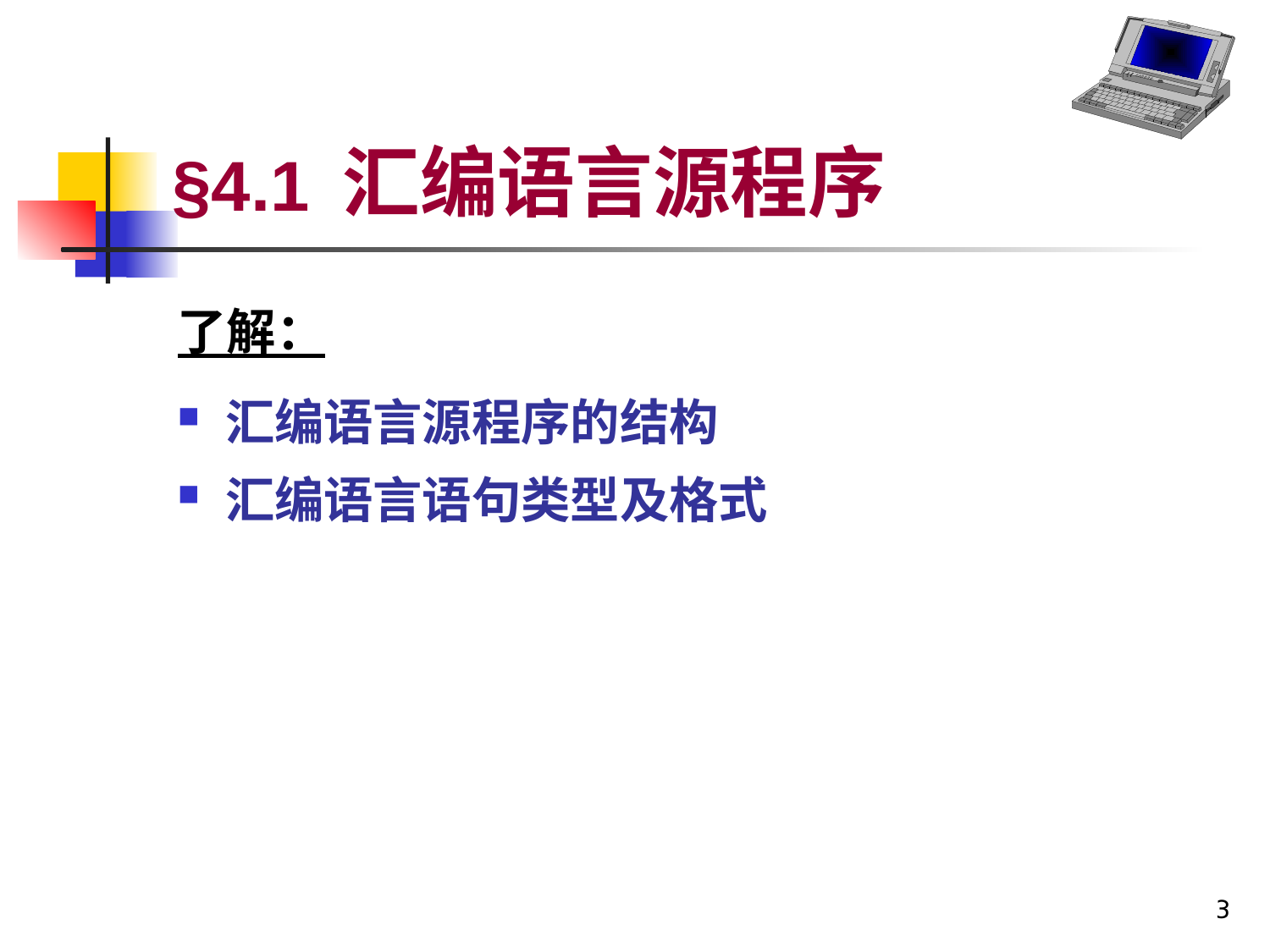

# §4.1 汇编语言源程序
了解：
汇编语言源程序的结构
汇编语言语句类型及格式
3